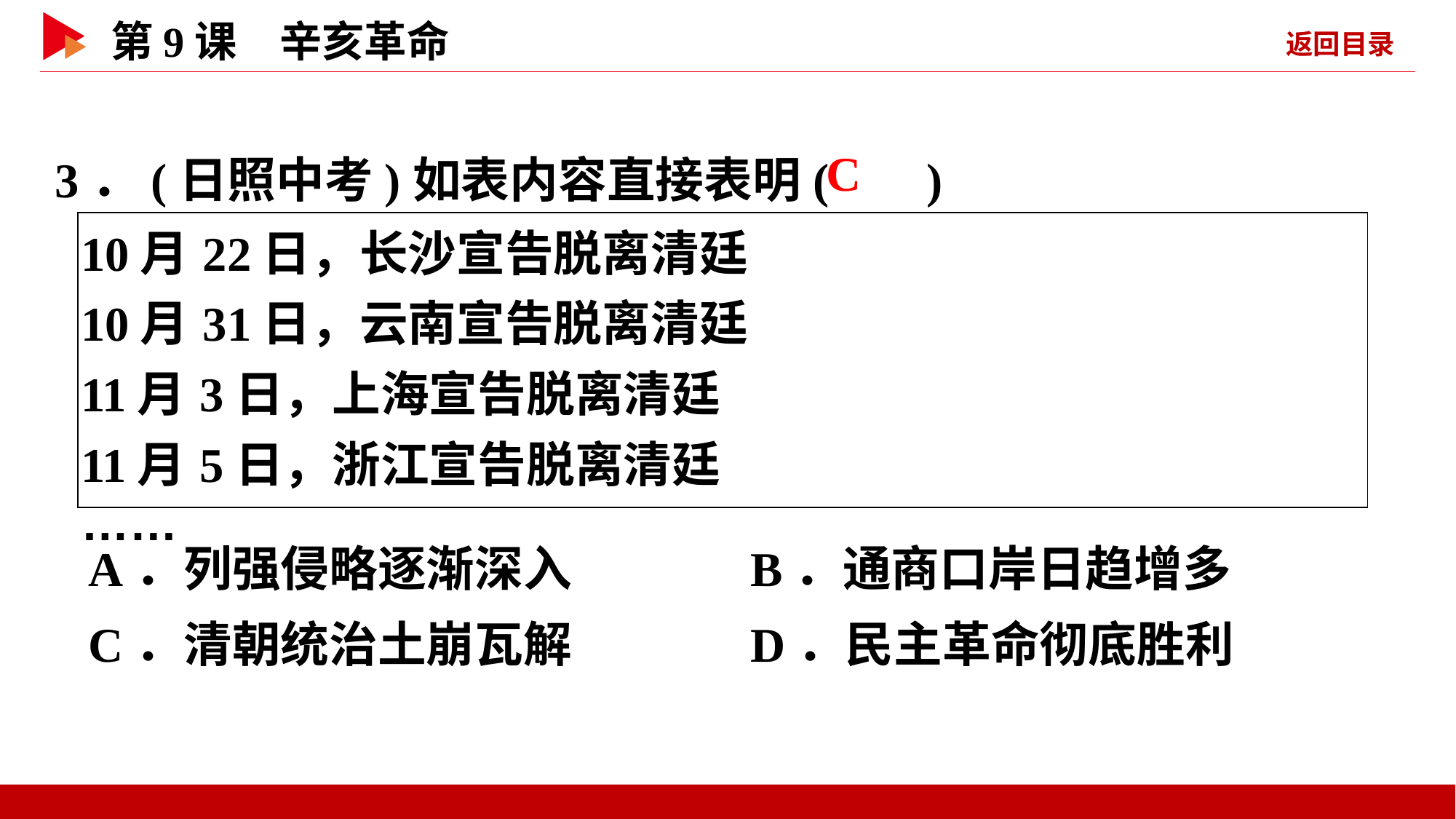

3．(日照中考)如表内容直接表明(        )
   C
| 10月22日，长沙宣告脱离清廷 10月31日，云南宣告脱离清廷 11月3日，上海宣告脱离清廷 11月5日，浙江宣告脱离清廷 …… |
| --- |
A．列强侵略逐渐深入               B．通商口岸日趋增多
C．清朝统治土崩瓦解               D．民主革命彻底胜利